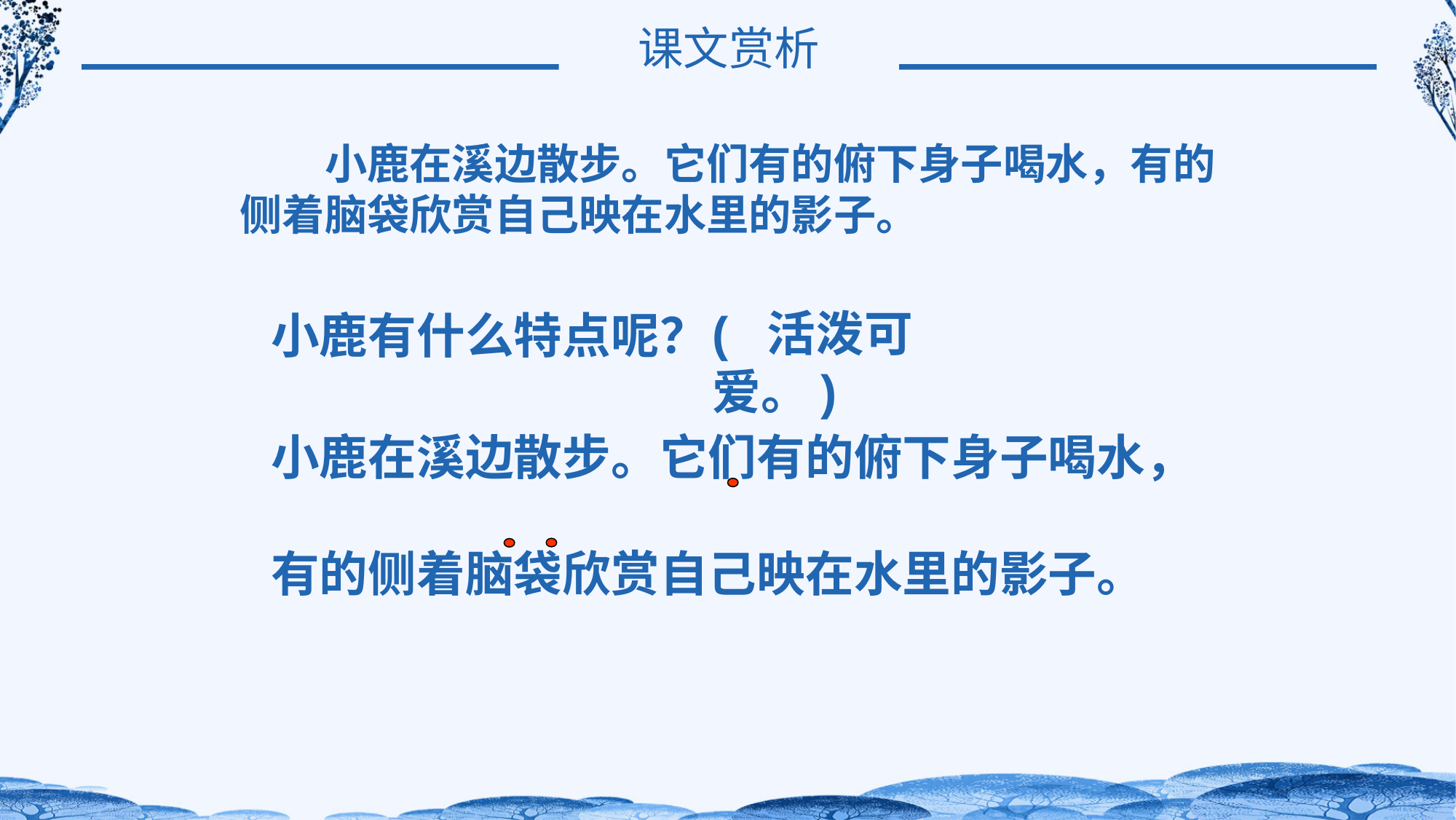

课文赏析

　　小鹿在溪边散步。它们有的俯下身子喝水，有的侧着脑袋欣赏自己映在水里的影子。
(  活泼可爱。)
小鹿有什么特点呢？
小鹿在溪边散步。它们有的俯下身子喝水，

有的侧着脑袋欣赏自己映在水里的影子。